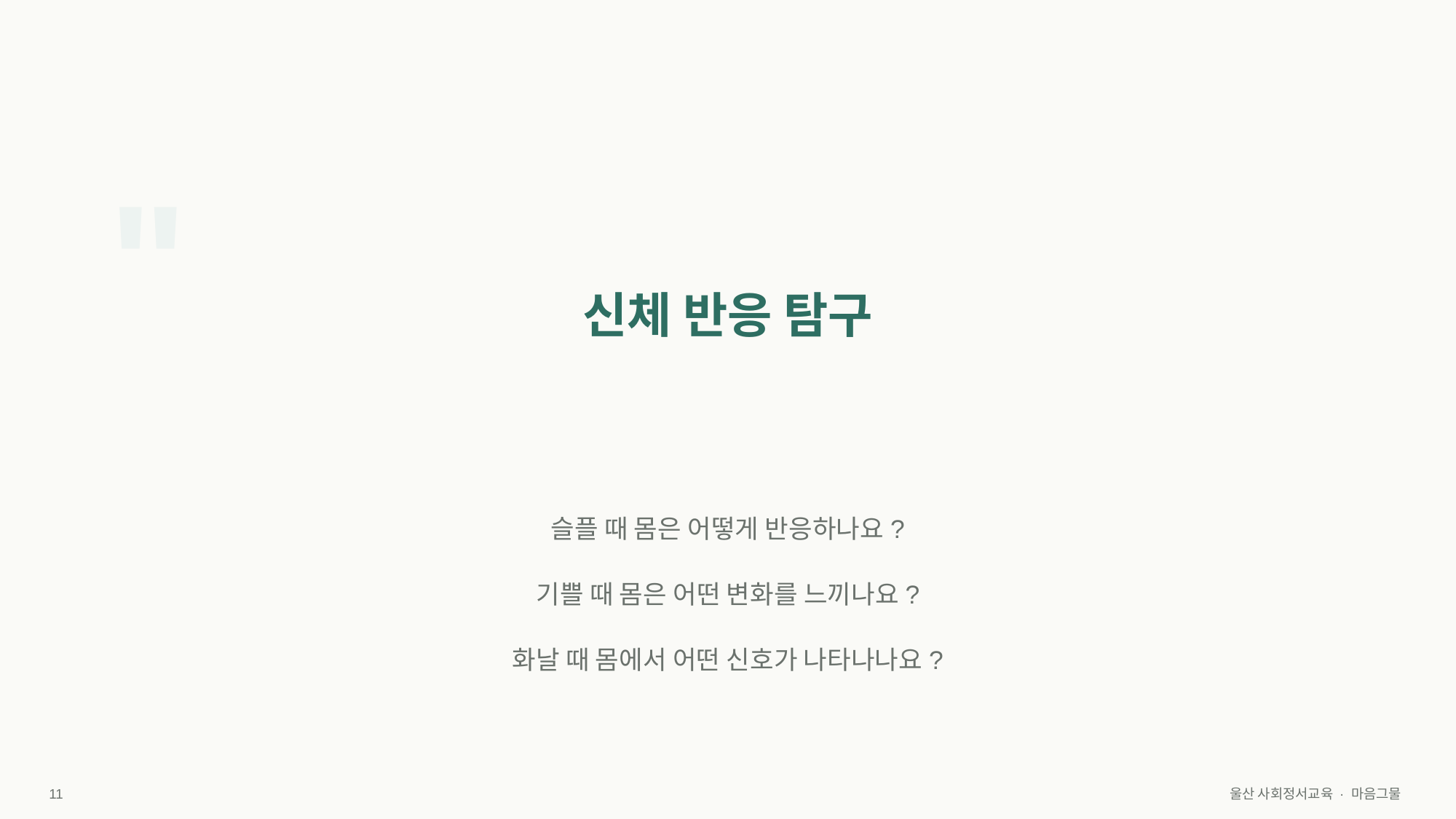

"
신체 반응 탐구
슬플 때 몸은 어떻게 반응하나요?
기쁠 때 몸은 어떤 변화를 느끼나요?
화날 때 몸에서 어떤 신호가 나타나나요?
11
울산 사회정서교육 · 마음그물